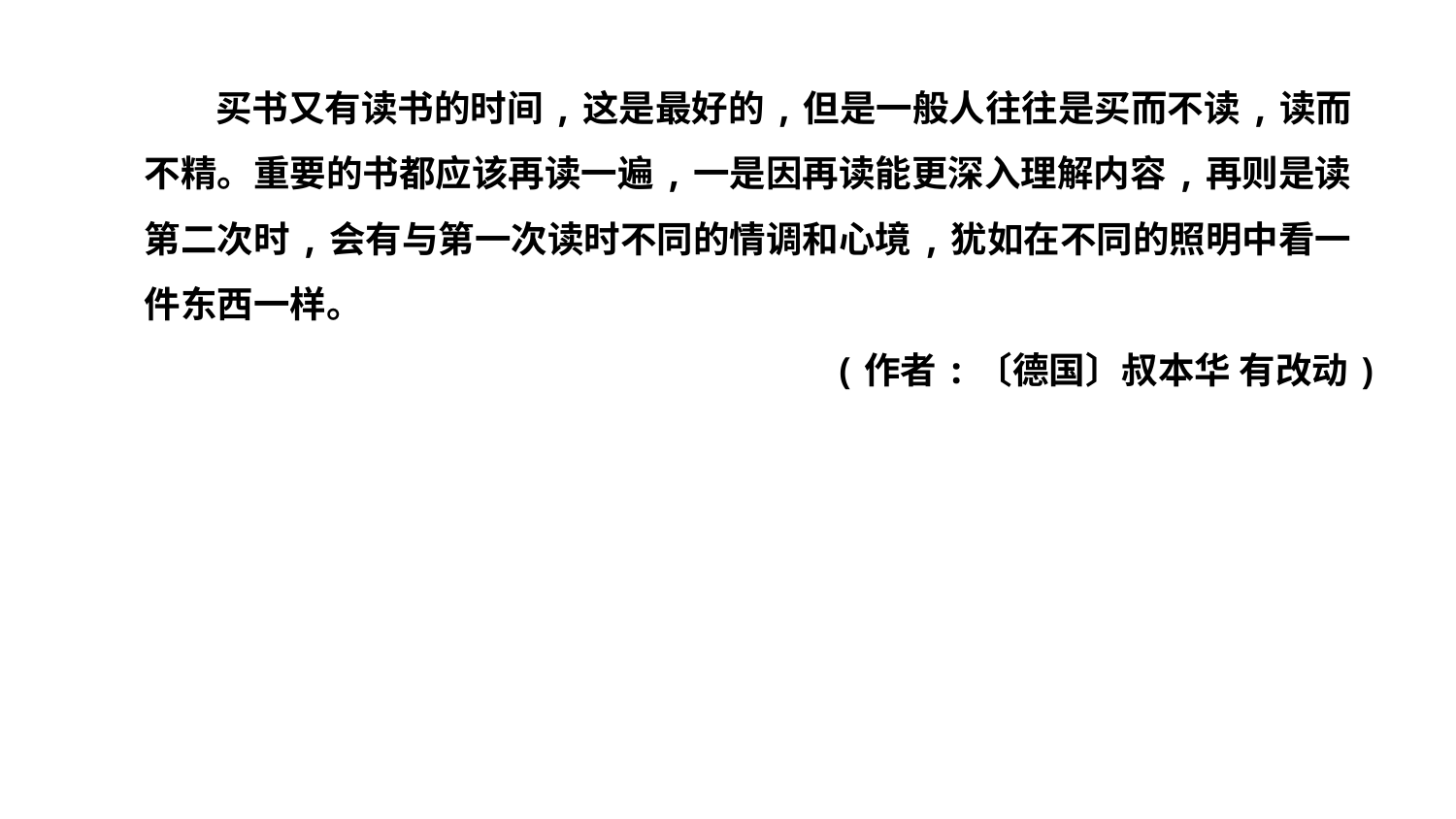

买书又有读书的时间,这是最好的,但是一般人往往是买而不读,读而不精。重要的书都应该再读一遍,一是因再读能更深入理解内容,再则是读第二次时,会有与第一次读时不同的情调和心境,犹如在不同的照明中看一件东西一样。
(作者:〔德国〕叔本华 有改动)